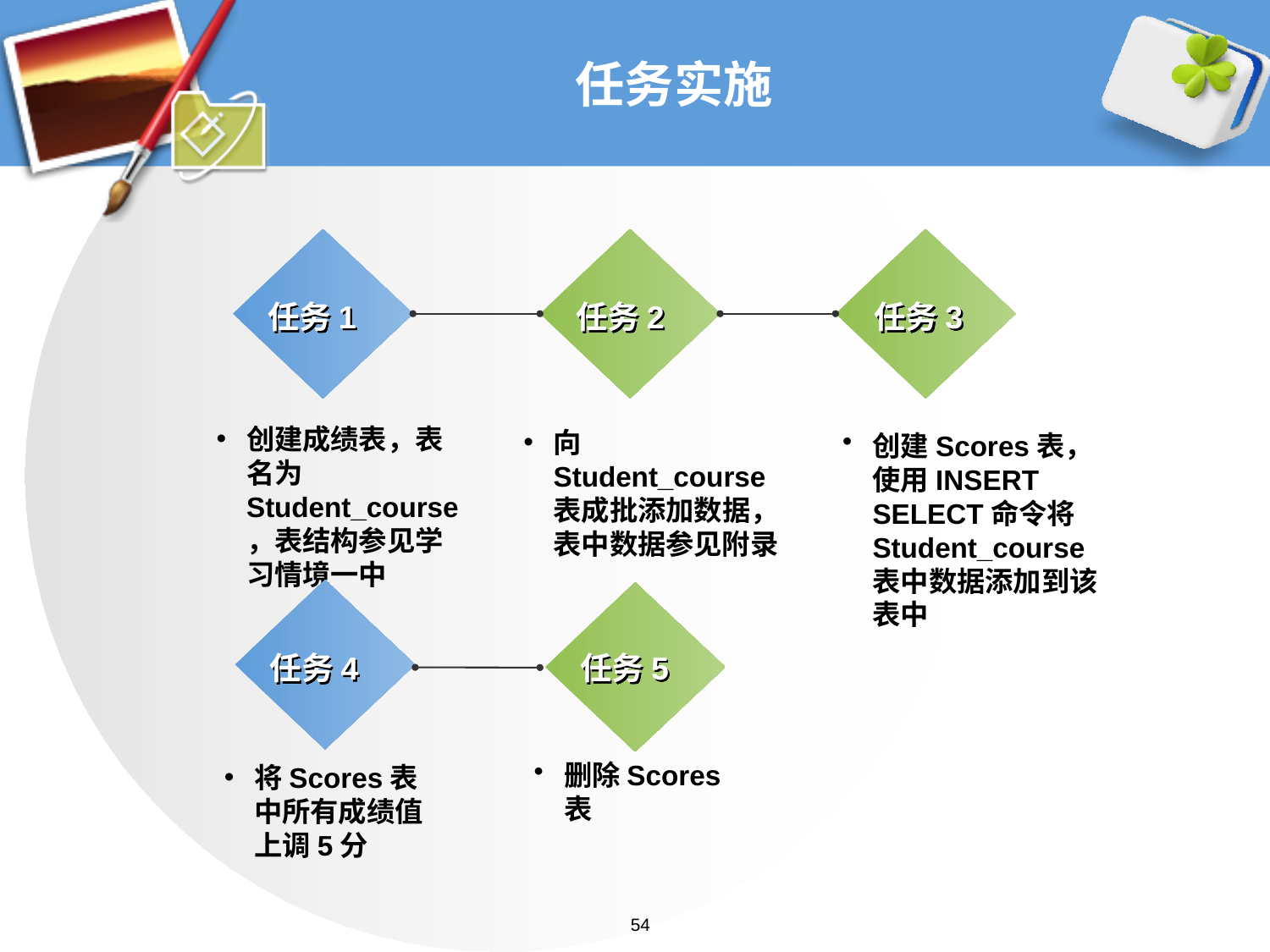

# 任务实施

任务1
任务2
任务3
创建成绩表，表名为Student_course，表结构参见学习情境一中
向Student_course表成批添加数据，表中数据参见附录
创建Scores表，使用INSERT SELECT命令将Student_course表中数据添加到该表中

任务4
任务5
删除Scores表
将Scores表中所有成绩值上调5分
54